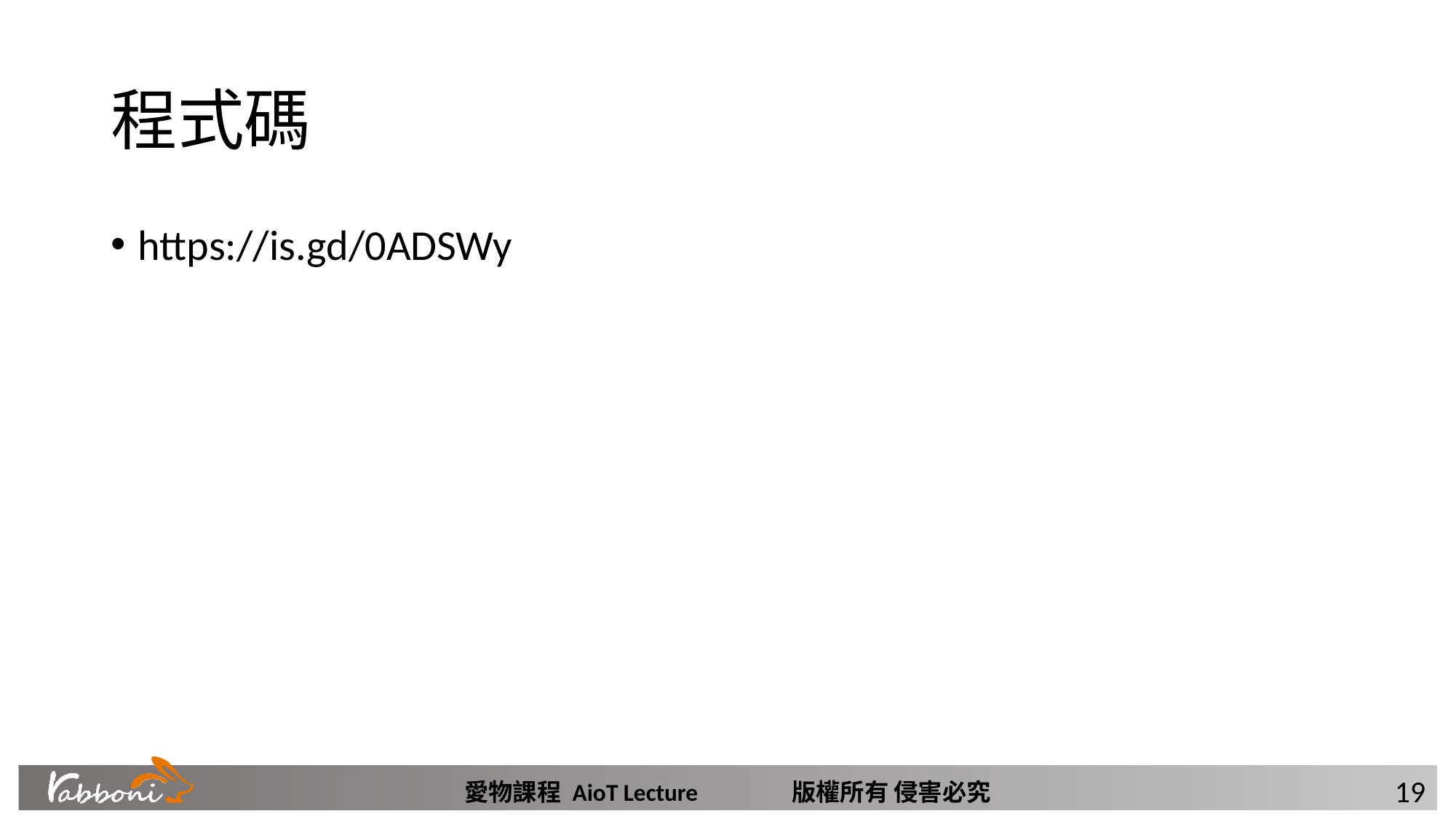

# 程式碼
https://is.gd/0ADSWy
19
愛物課程 AioT Lecture	版權所有 侵害必究